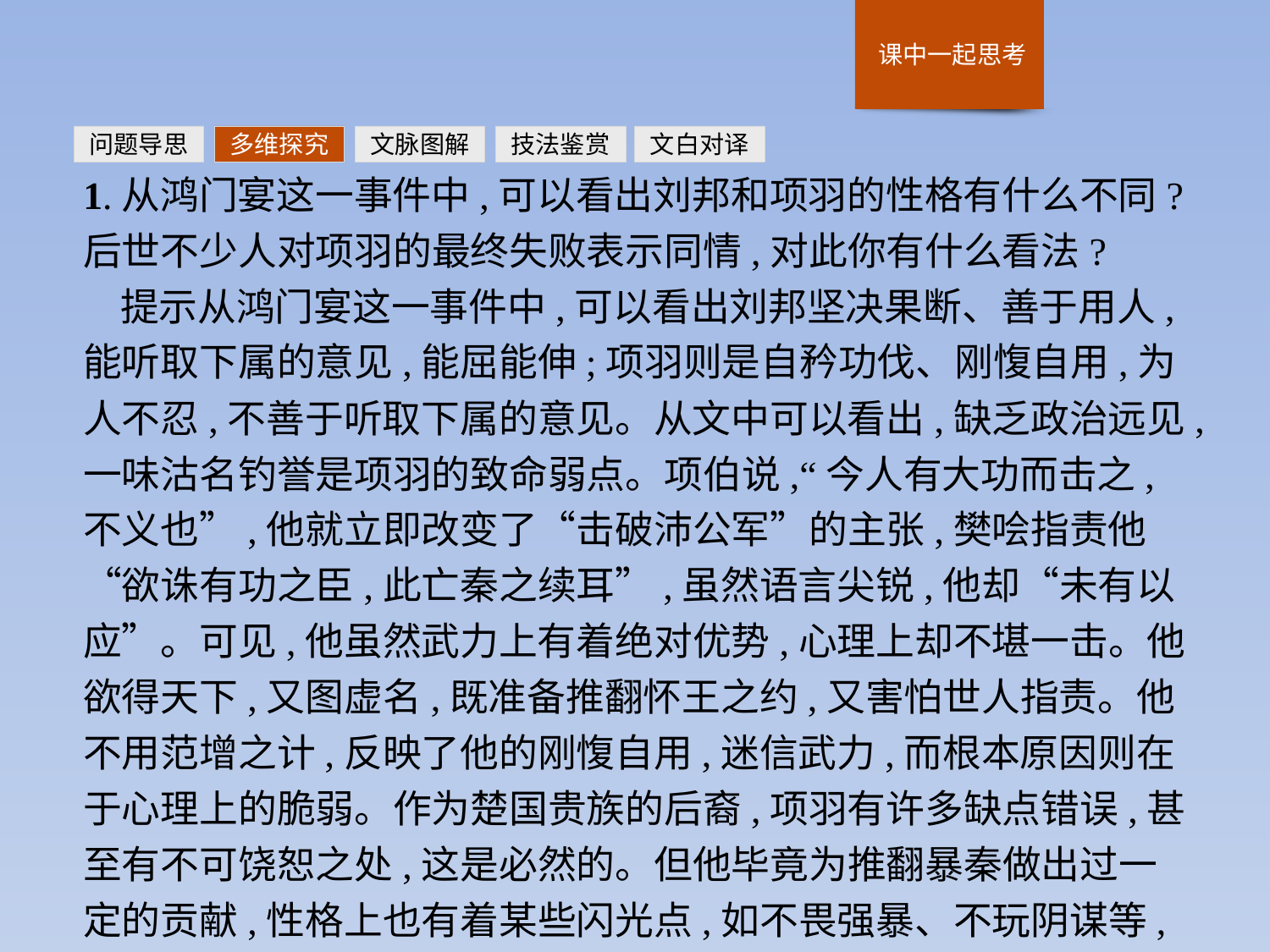

问题导思
多维探究
文脉图解
技法鉴赏
文白对译
1.从鸿门宴这一事件中,可以看出刘邦和项羽的性格有什么不同?后世不少人对项羽的最终失败表示同情,对此你有什么看法?
提示从鸿门宴这一事件中,可以看出刘邦坚决果断、善于用人,能听取下属的意见,能屈能伸;项羽则是自矜功伐、刚愎自用,为人不忍,不善于听取下属的意见。从文中可以看出,缺乏政治远见,一味沽名钓誉是项羽的致命弱点。项伯说,“今人有大功而击之,不义也”,他就立即改变了“击破沛公军”的主张,樊哙指责他“欲诛有功之臣,此亡秦之续耳”,虽然语言尖锐,他却“未有以应”。可见,他虽然武力上有着绝对优势,心理上却不堪一击。他欲得天下,又图虚名,既准备推翻怀王之约,又害怕世人指责。他不用范增之计,反映了他的刚愎自用,迷信武力,而根本原因则在于心理上的脆弱。作为楚国贵族的后裔,项羽有许多缺点错误,甚至有不可饶恕之处,这是必然的。但他毕竟为推翻暴秦做出过一定的贡献,性格上也有着某些闪光点,如不畏强暴、不玩阴谋等,应当实事求是地对他进行评价。